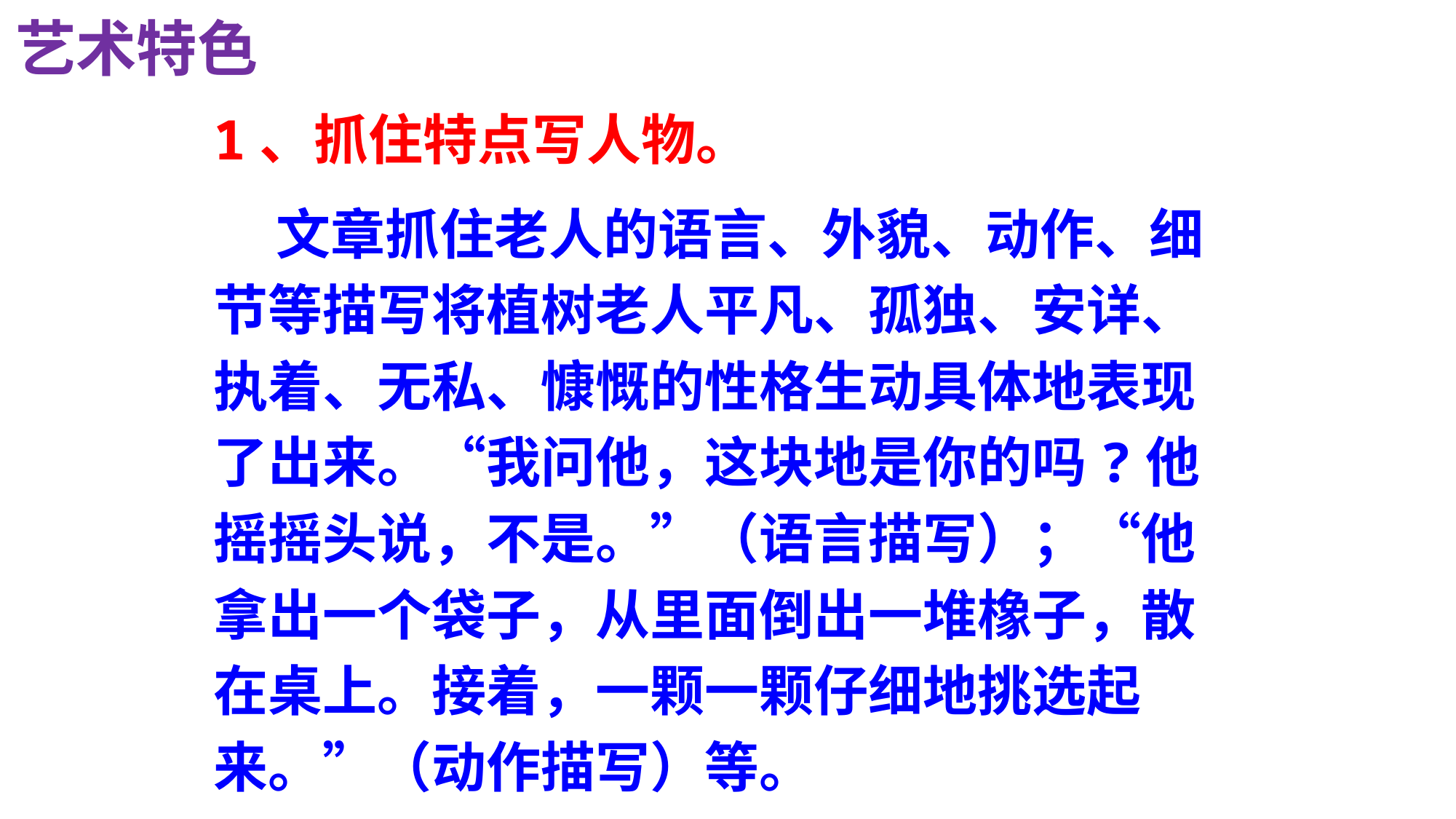

艺术特色
1、抓住特点写人物。
    文章抓住老人的语言、外貌、动作、细节等描写将植树老人平凡、孤独、安详、执着、无私、慷慨的性格生动具体地表现了出来。“我问他，这块地是你的吗?他摇摇头说，不是。”（语言描写）；“他拿出一个袋子，从里面倒出一堆橡子，散在桌上。接着，一颗一颗仔细地挑选起来。”（动作描写）等。